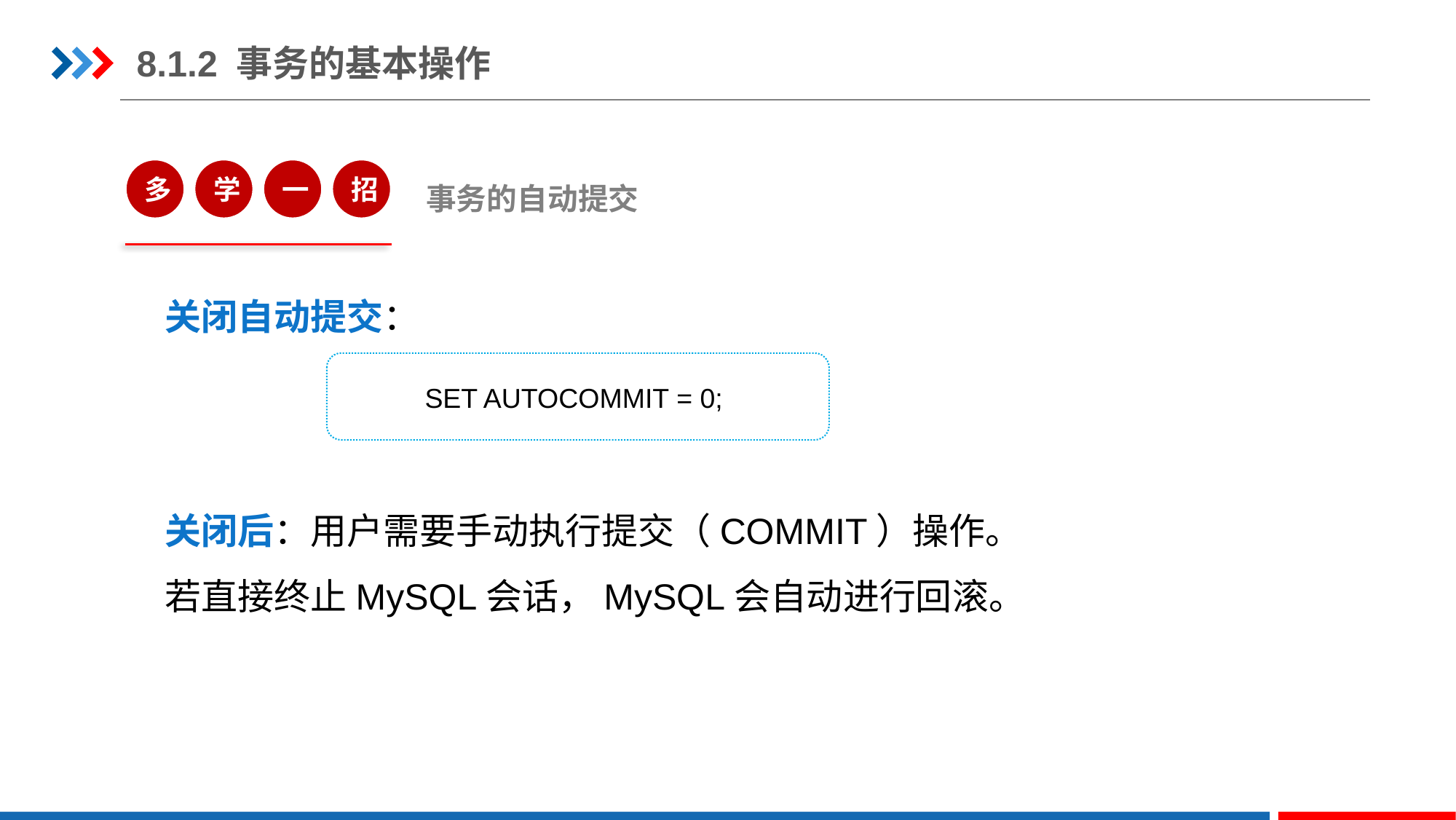

8.1.2 事务的基本操作
多
学
一
招
事务的自动提交
关闭自动提交：

SET AUTOCOMMIT = 0;
关闭后：用户需要手动执行提交（COMMIT）操作。
若直接终止MySQL会话，MySQL会自动进行回滚。